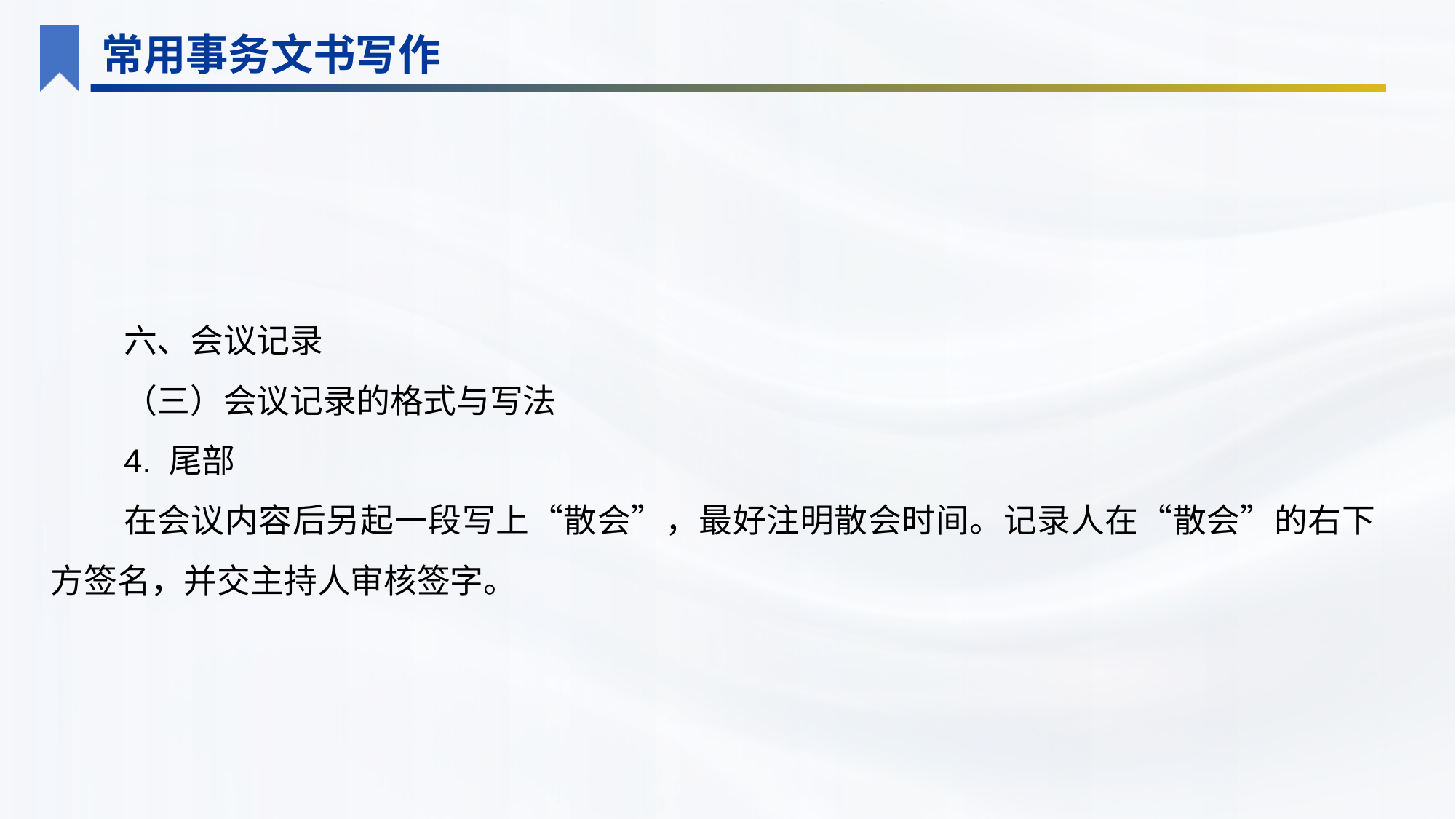

常用事务文书写作
六、会议记录
（三）会议记录的格式与写法
4. 尾部
在会议内容后另起一段写上“散会”，最好注明散会时间。记录人在“散会”的右下方签名，并交主持人审核签字。